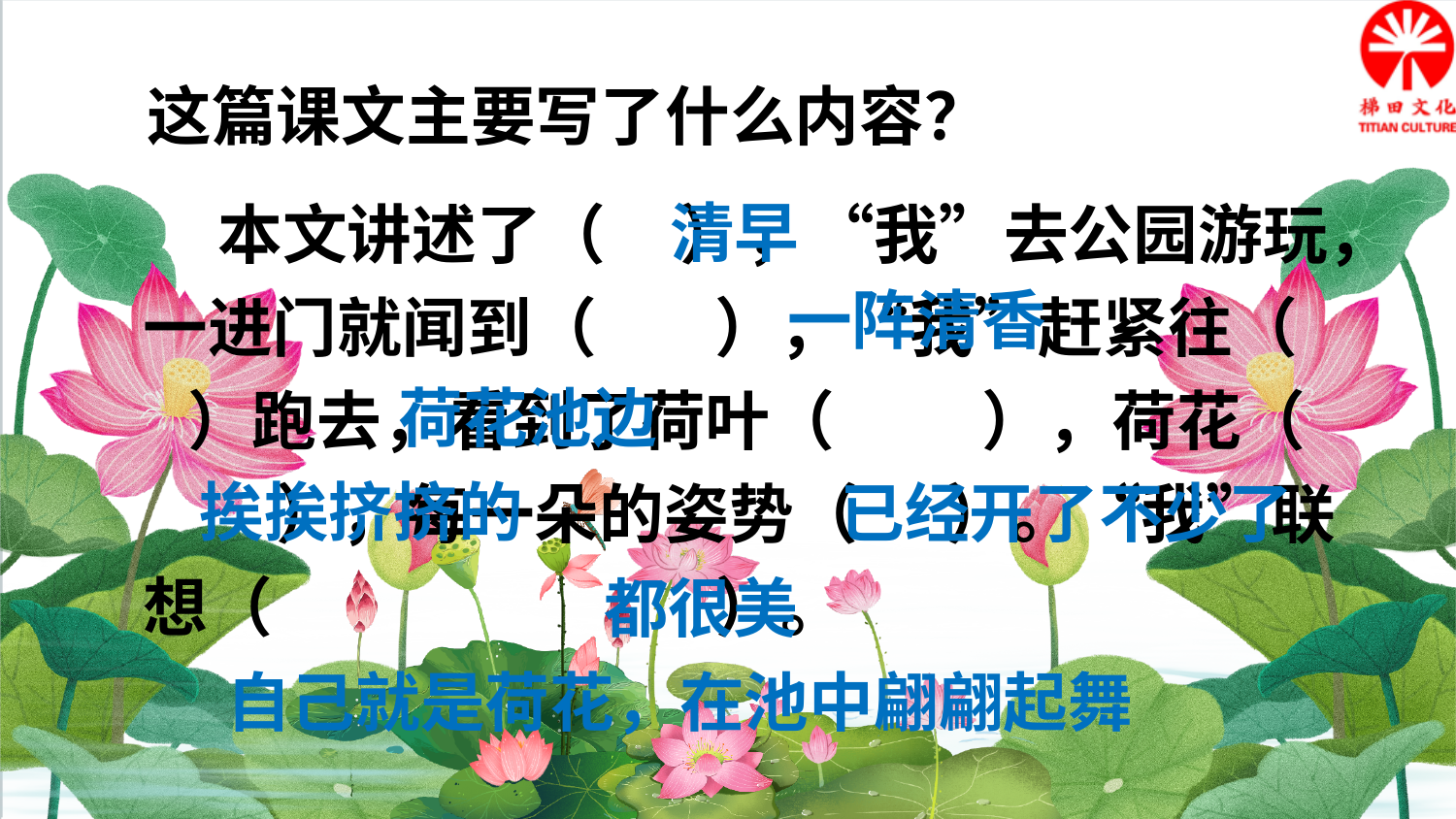

这篇课文主要写了什么内容？
清早
    本文讲述了（     ），“我”去公园游玩，一进门就闻到（        ），“我”赶紧往（        ）跑去，看到了荷叶（          ），荷花（             ），每一朵的姿势（      ）。“我”联想（                              ）。
一阵清香
荷花池边
挨挨挤挤的
已经开了不少了
都很美
自己就是荷花，在池中翩翩起舞